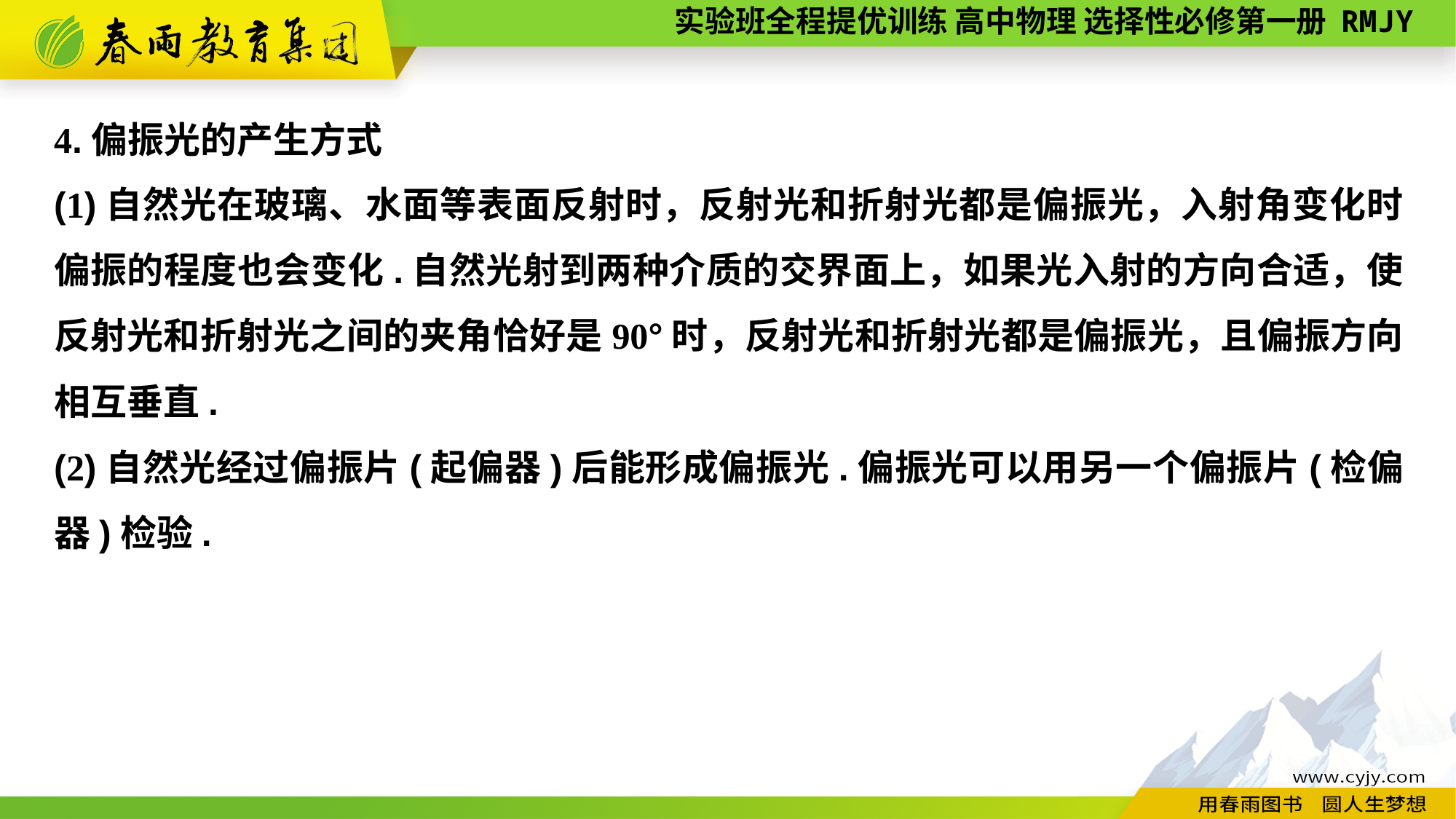

4.偏振光的产生方式
(1)自然光在玻璃、水面等表面反射时，反射光和折射光都是偏振光，入射角变化时偏振的程度也会变化.自然光射到两种介质的交界面上，如果光入射的方向合适，使反射光和折射光之间的夹角恰好是90°时，反射光和折射光都是偏振光，且偏振方向相互垂直.
(2)自然光经过偏振片(起偏器)后能形成偏振光.偏振光可以用另一个偏振片(检偏器)检验.